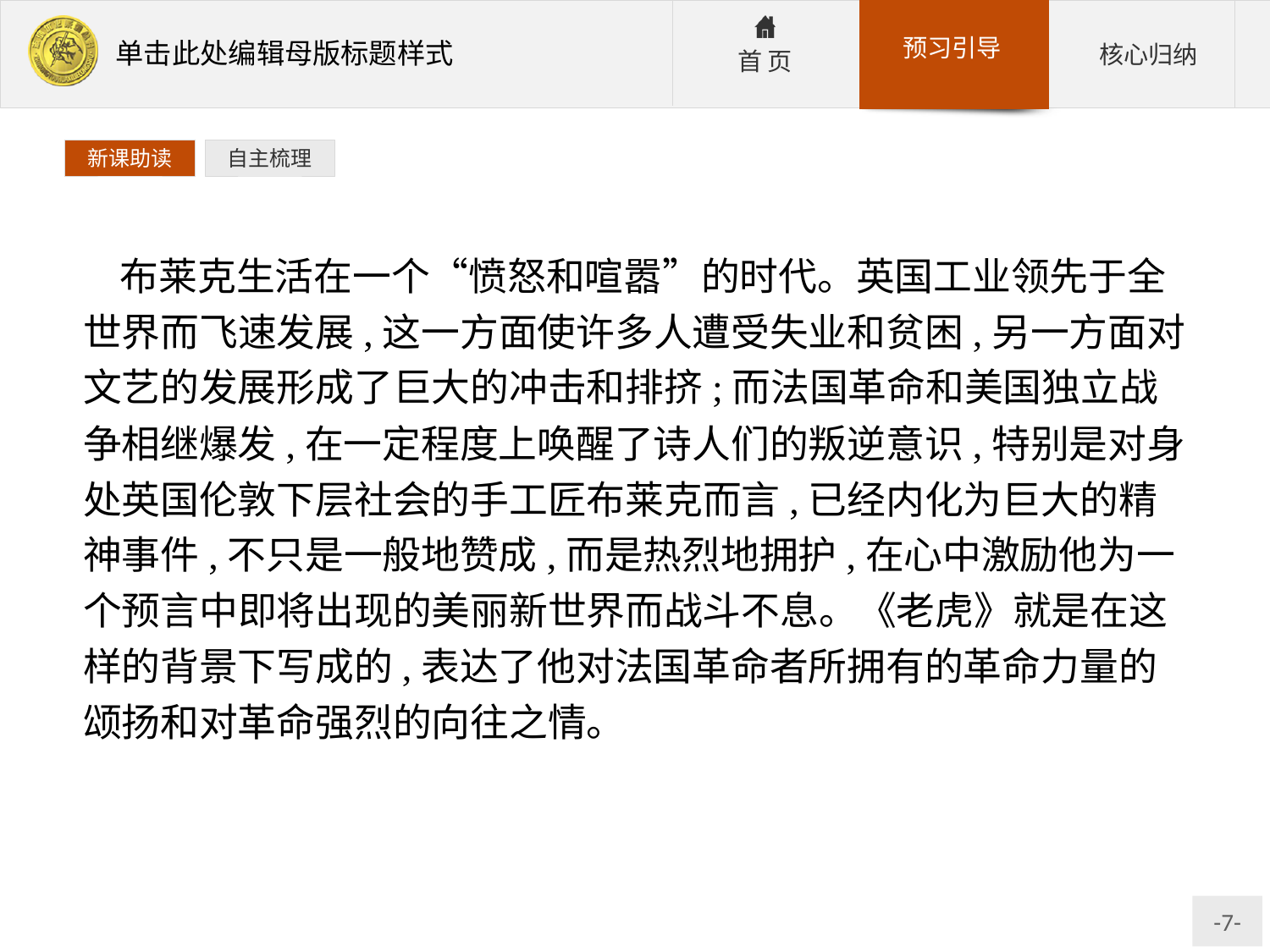

新课助读
自主梳理
布莱克生活在一个“愤怒和喧嚣”的时代。英国工业领先于全世界而飞速发展,这一方面使许多人遭受失业和贫困,另一方面对文艺的发展形成了巨大的冲击和排挤;而法国革命和美国独立战争相继爆发,在一定程度上唤醒了诗人们的叛逆意识,特别是对身处英国伦敦下层社会的手工匠布莱克而言,已经内化为巨大的精神事件,不只是一般地赞成,而是热烈地拥护,在心中激励他为一个预言中即将出现的美丽新世界而战斗不息。《老虎》就是在这样的背景下写成的,表达了他对法国革命者所拥有的革命力量的颂扬和对革命强烈的向往之情。